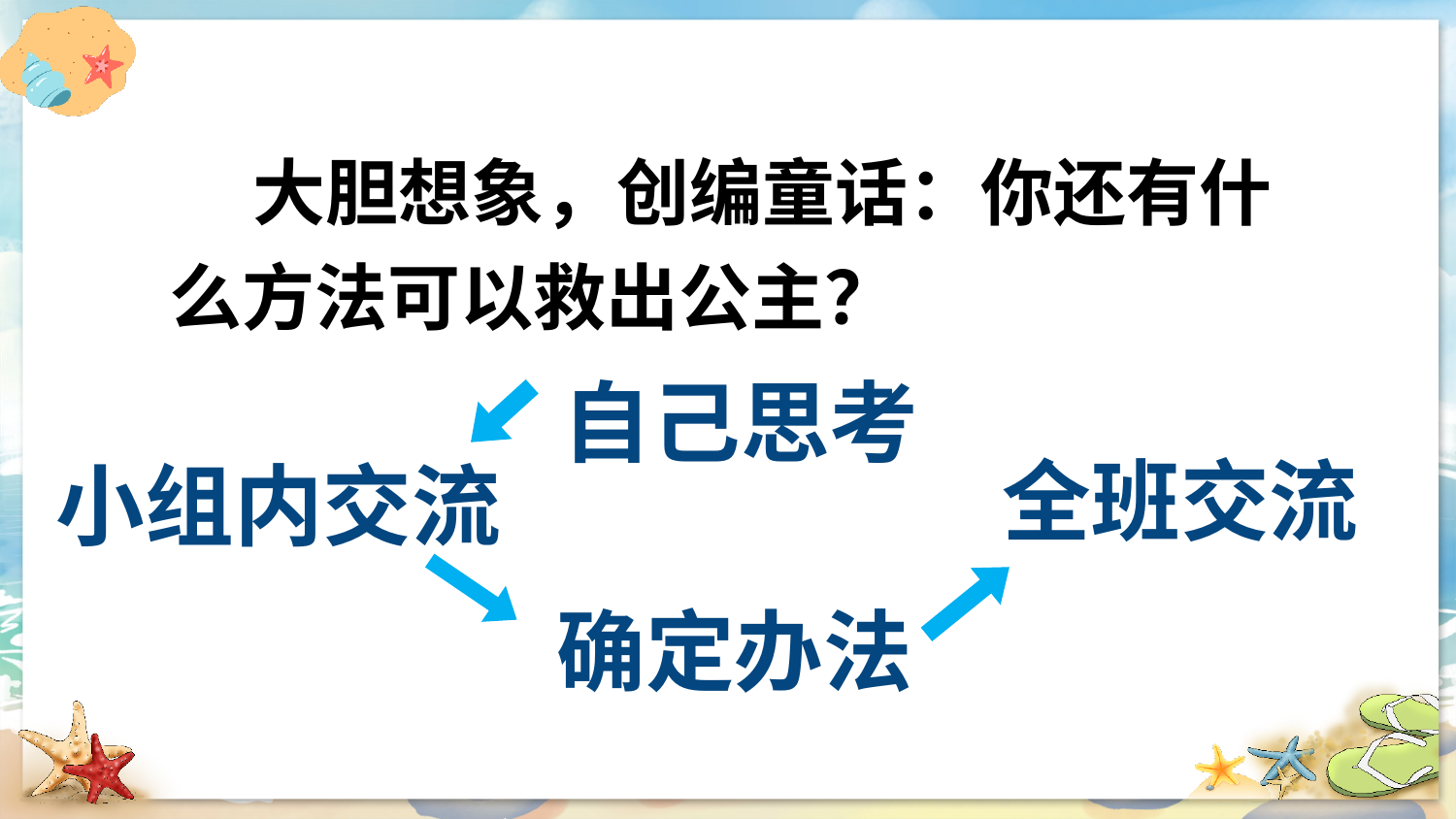

大胆想象，创编童话：你还有什么方法可以救出公主？
自己思考

全班交流
小组内交流
确定办法